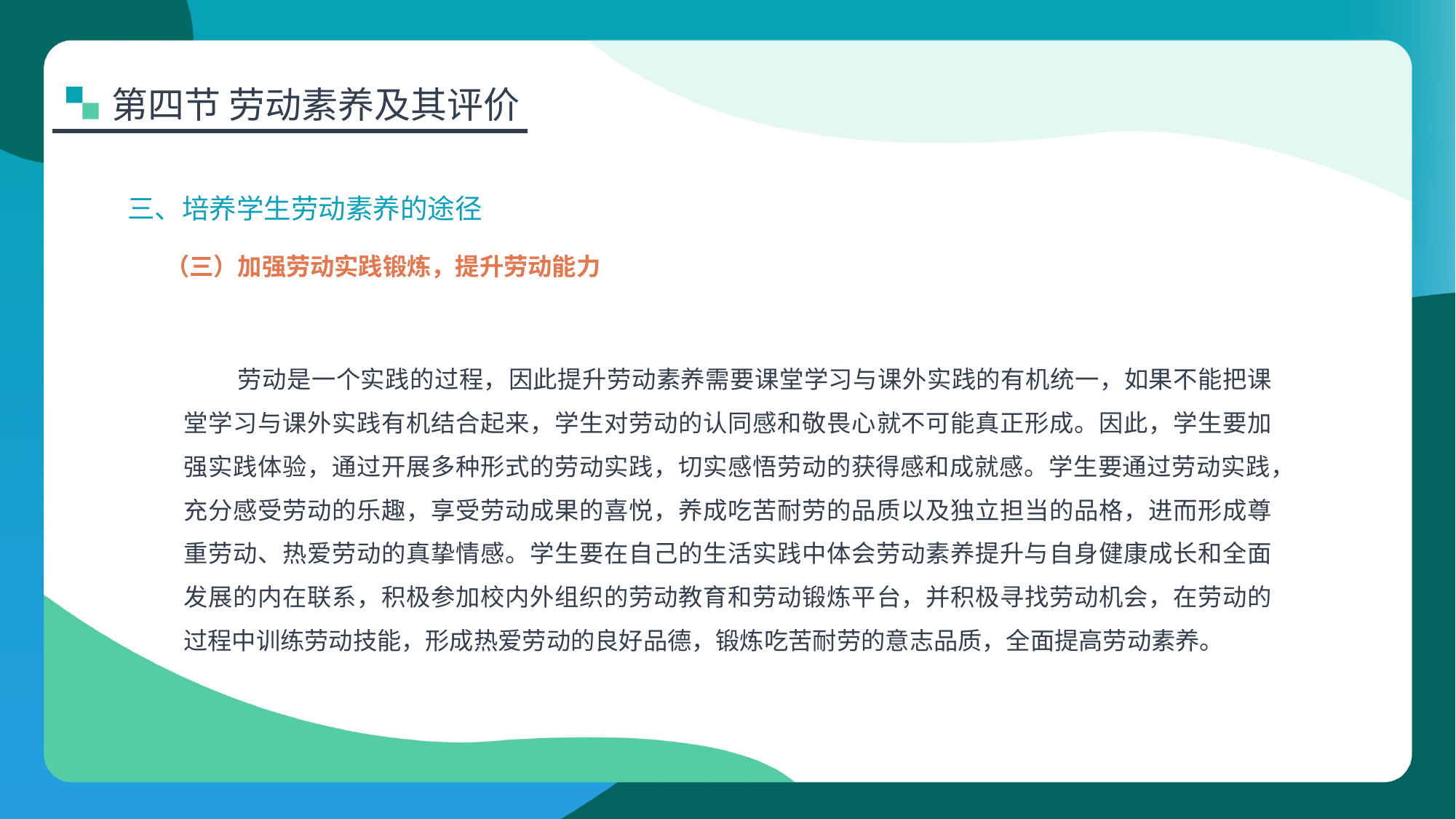

第四节 劳动素养及其评价

三、培养学生劳动素养的途径
（三）加强劳动实践锻炼，提升劳动能力
劳动是一个实践的过程，因此提升劳动素养需要课堂学习与课外实践的有机统一，如果不能把课堂学习与课外实践有机结合起来，学生对劳动的认同感和敬畏心就不可能真正形成。因此，学生要加强实践体验，通过开展多种形式的劳动实践，切实感悟劳动的获得感和成就感。学生要通过劳动实践，充分感受劳动的乐趣，享受劳动成果的喜悦，养成吃苦耐劳的品质以及独立担当的品格，进而形成尊重劳动、热爱劳动的真挚情感。学生要在自己的生活实践中体会劳动素养提升与自身健康成长和全面发展的内在联系，积极参加校内外组织的劳动教育和劳动锻炼平台，并积极寻找劳动机会，在劳动的过程中训练劳动技能，形成热爱劳动的良好品德，锻炼吃苦耐劳的意志品质，全面提高劳动素养。